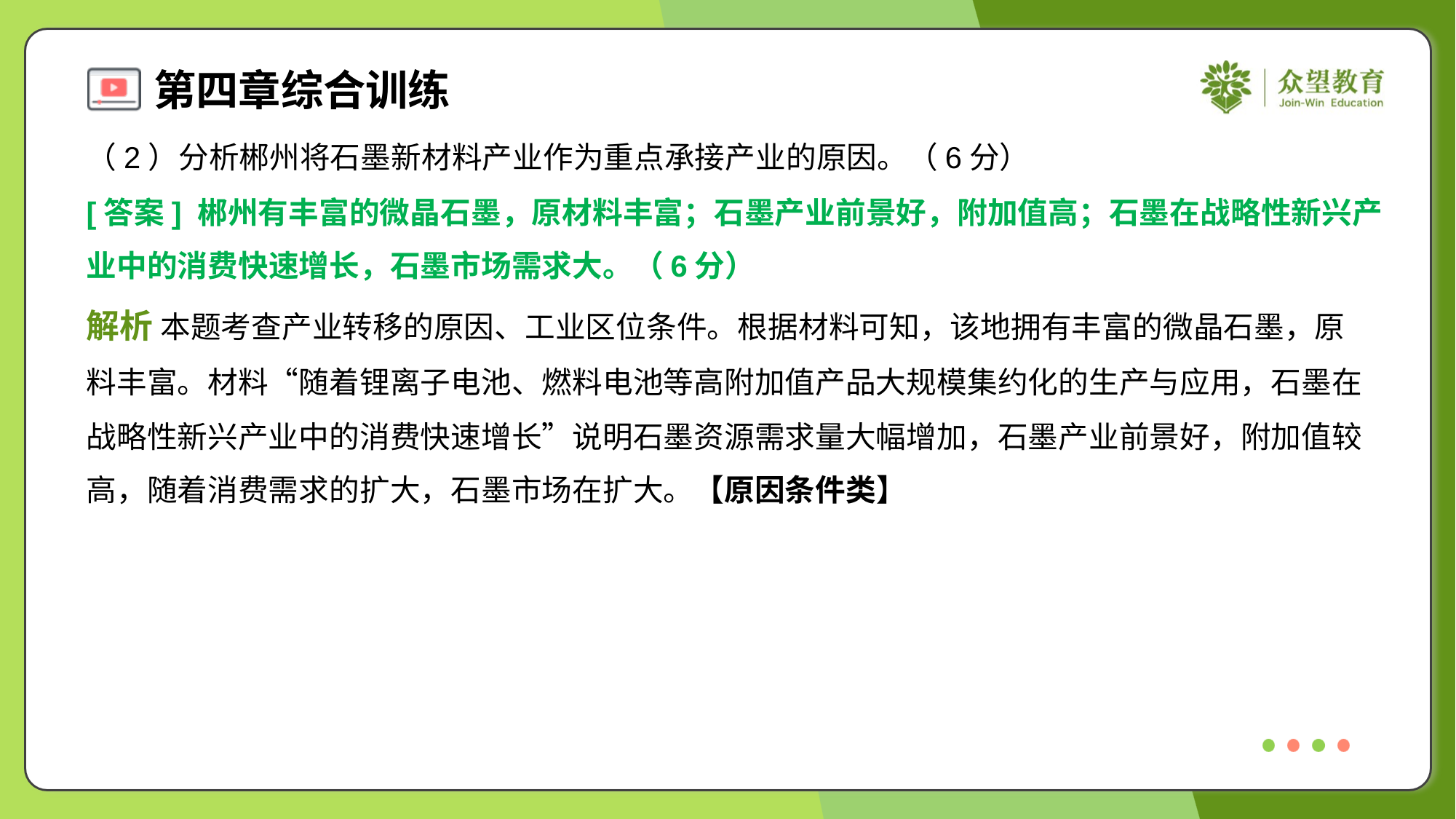

（2）分析郴州将石墨新材料产业作为重点承接产业的原因。（6分）
[答案] 郴州有丰富的微晶石墨，原材料丰富；石墨产业前景好，附加值高；石墨在战略性新兴产
业中的消费快速增长，石墨市场需求大。（6分）
解析 本题考查产业转移的原因、工业区位条件。根据材料可知，该地拥有丰富的微晶石墨，原
料丰富。材料“随着锂离子电池、燃料电池等高附加值产品大规模集约化的生产与应用，石墨在
战略性新兴产业中的消费快速增长”说明石墨资源需求量大幅增加，石墨产业前景好，附加值较
高，随着消费需求的扩大，石墨市场在扩大。【原因条件类】